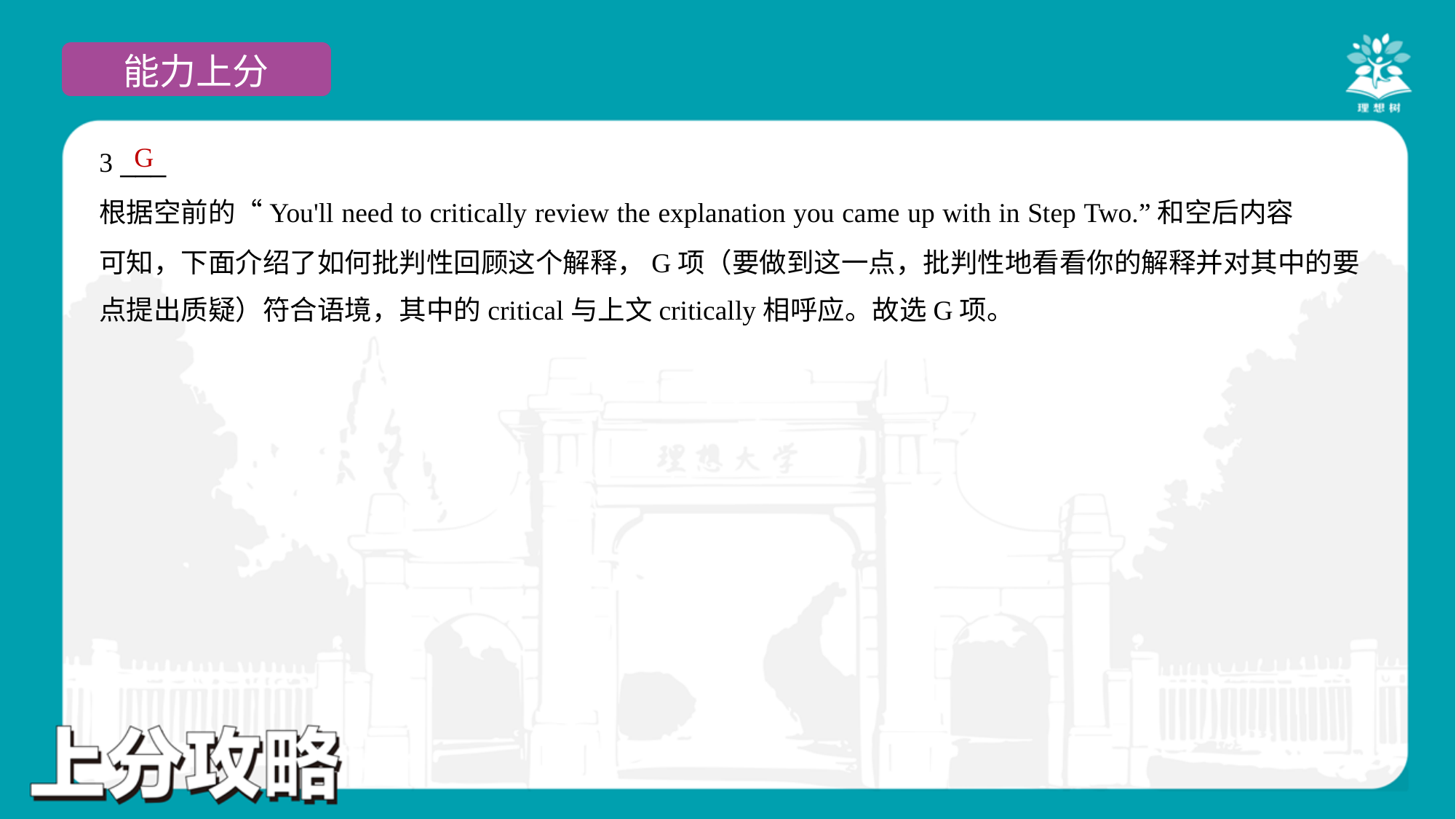

G
3 ___
根据空前的“You'll need to critically review the explanation you came up with in Step Two.”和空后内容
可知，下面介绍了如何批判性回顾这个解释，G项（要做到这一点，批判性地看看你的解释并对其中的要
点提出质疑）符合语境，其中的critical与上文critically相呼应。故选G项。